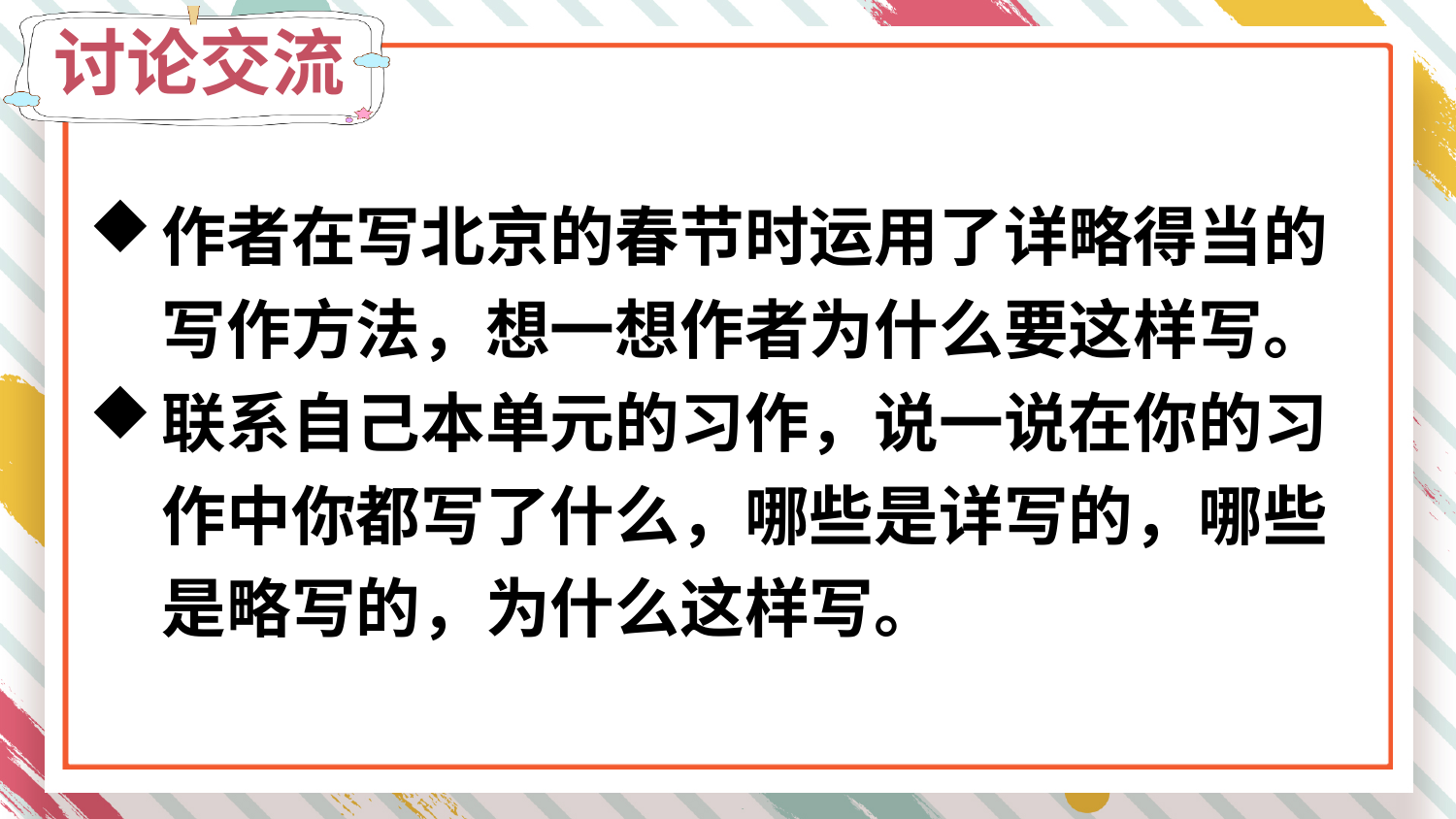

讨论交流
作者在写北京的春节时运用了详略得当的写作方法，想一想作者为什么要这样写。
联系自己本单元的习作，说一说在你的习作中你都写了什么，哪些是详写的，哪些是略写的，为什么这样写。